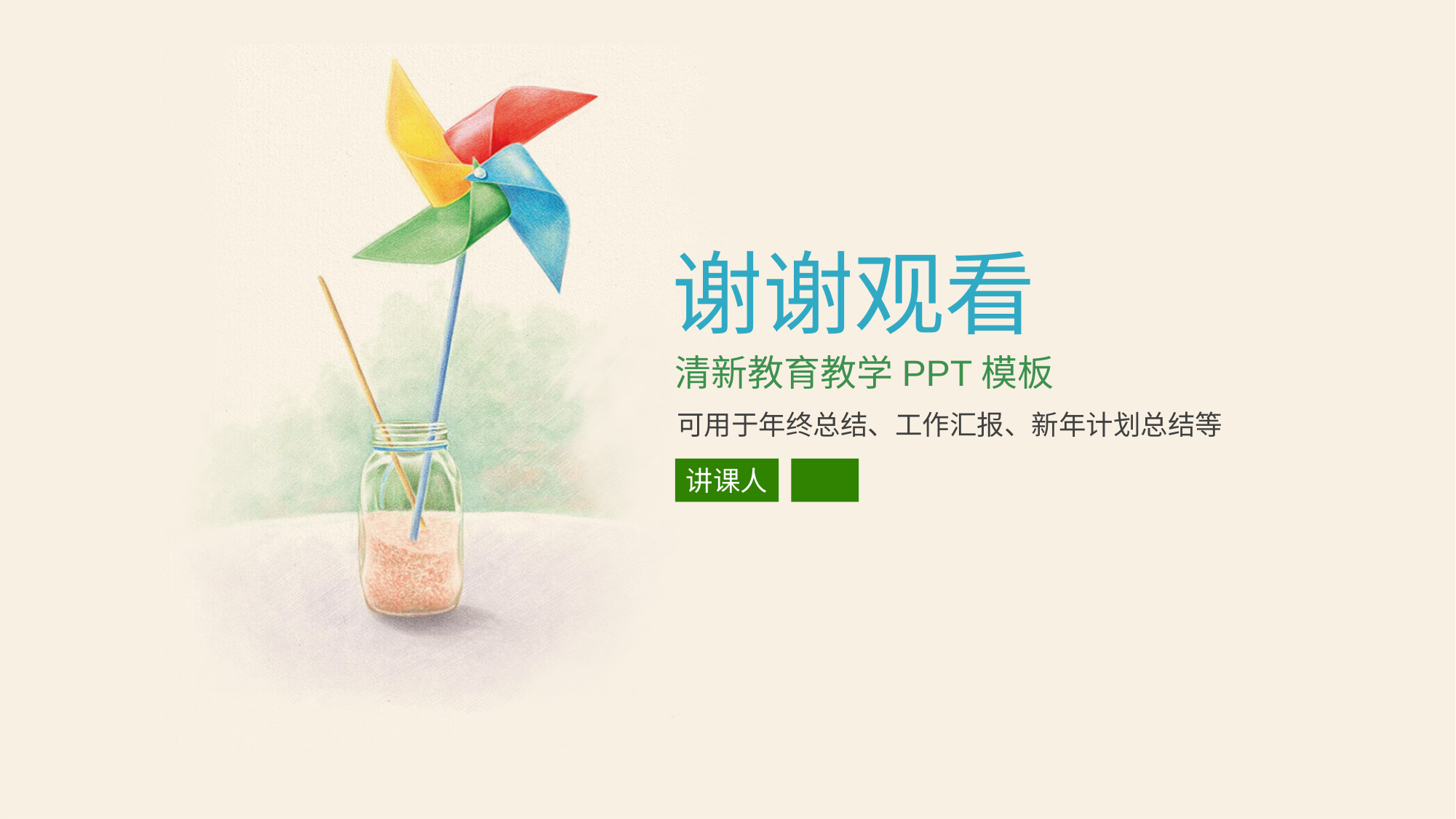

谢谢观看
清新教育教学PPT模板
可用于年终总结、工作汇报、新年计划总结等
讲课人